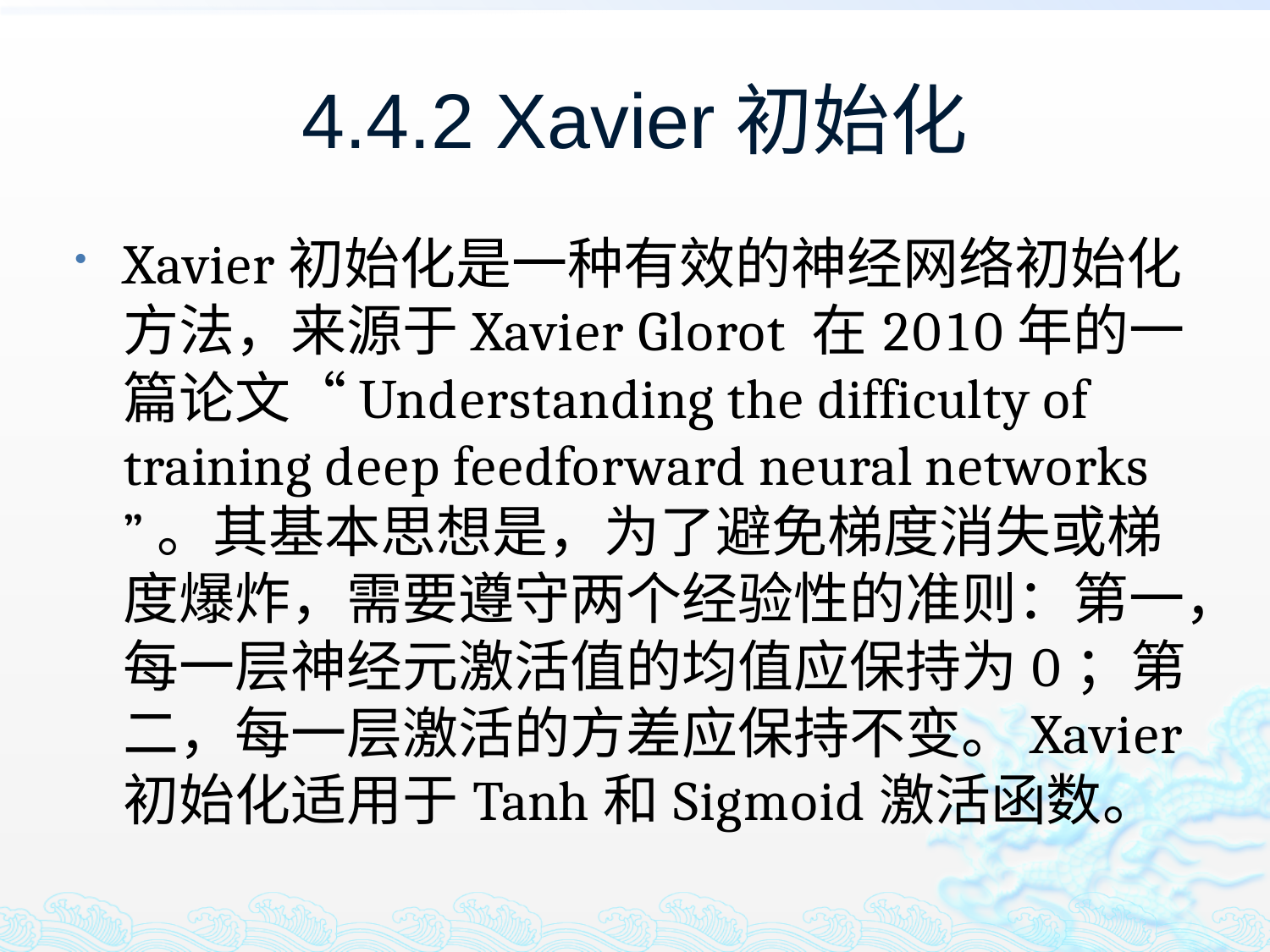

# 4.4.2 Xavier初始化
Xavier初始化是一种有效的神经网络初始化方法，来源于Xavier Glorot 在2010年的一篇论文“Understanding the difficulty of training deep feedforward neural networks ”。其基本思想是，为了避免梯度消失或梯度爆炸，需要遵守两个经验性的准则：第一，每一层神经元激活值的均值应保持为0；第二，每一层激活的方差应保持不变。Xavier初始化适用于Tanh和Sigmoid激活函数。